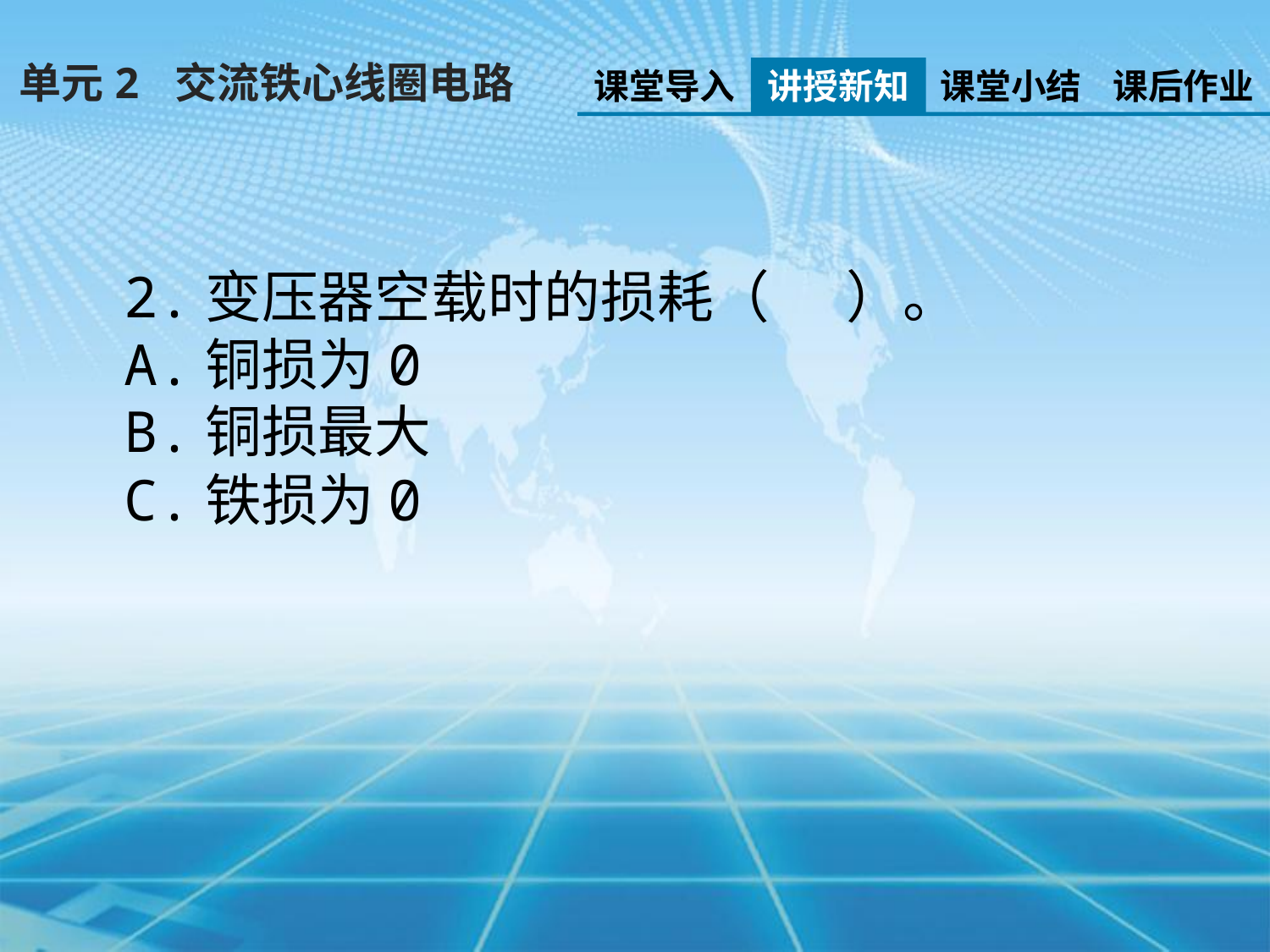

单元2 交流铁心线圈电路
课堂导入
讲授新知
课堂小结
课后作业
2.变压器空载时的损耗（      ）。
A.铜损为0
B.铜损最大
C.铁损为0